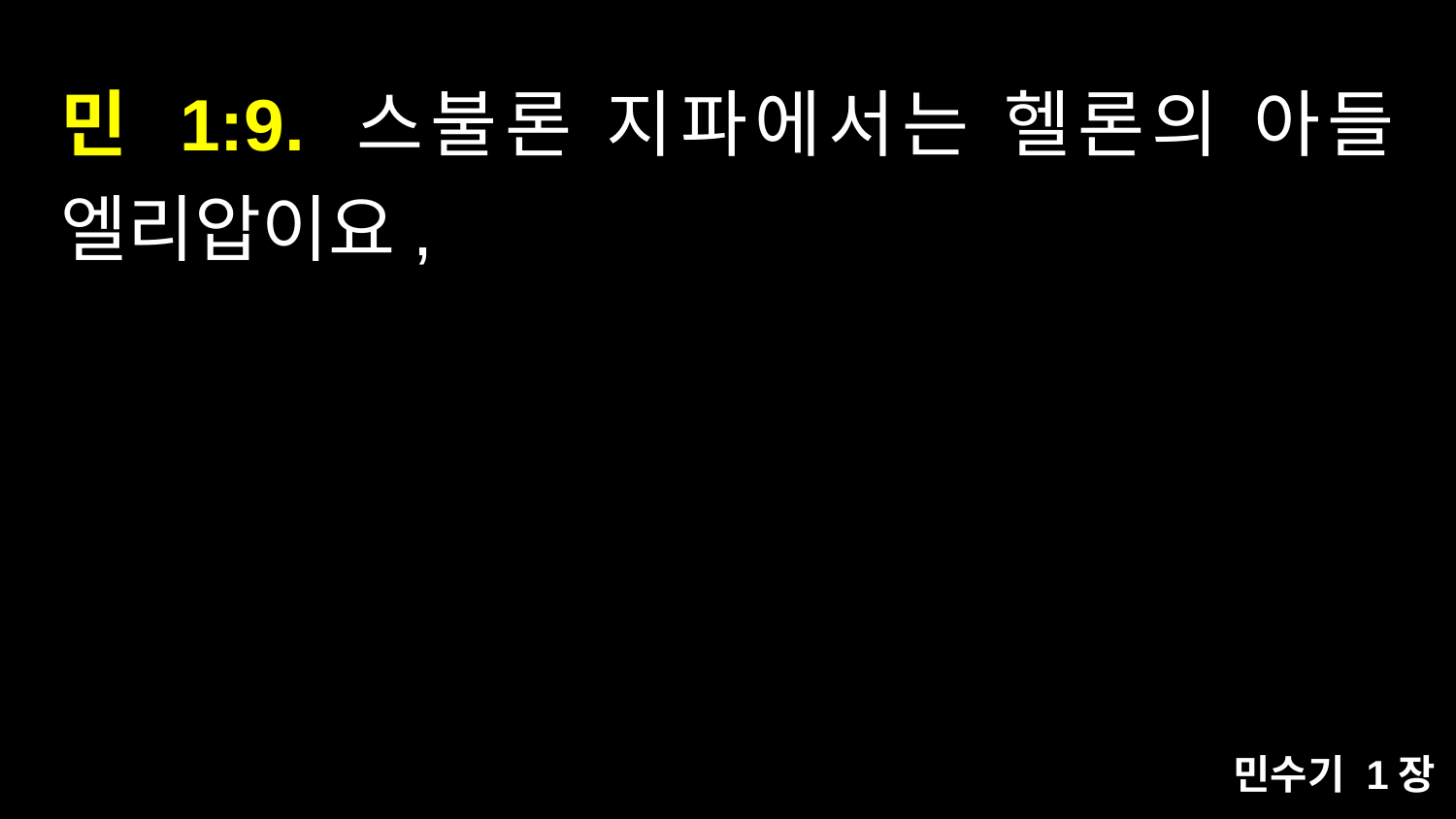

# 민 1:9. 스불론 지파에서는 헬론의 아들 엘리압이요,
민수기 1장